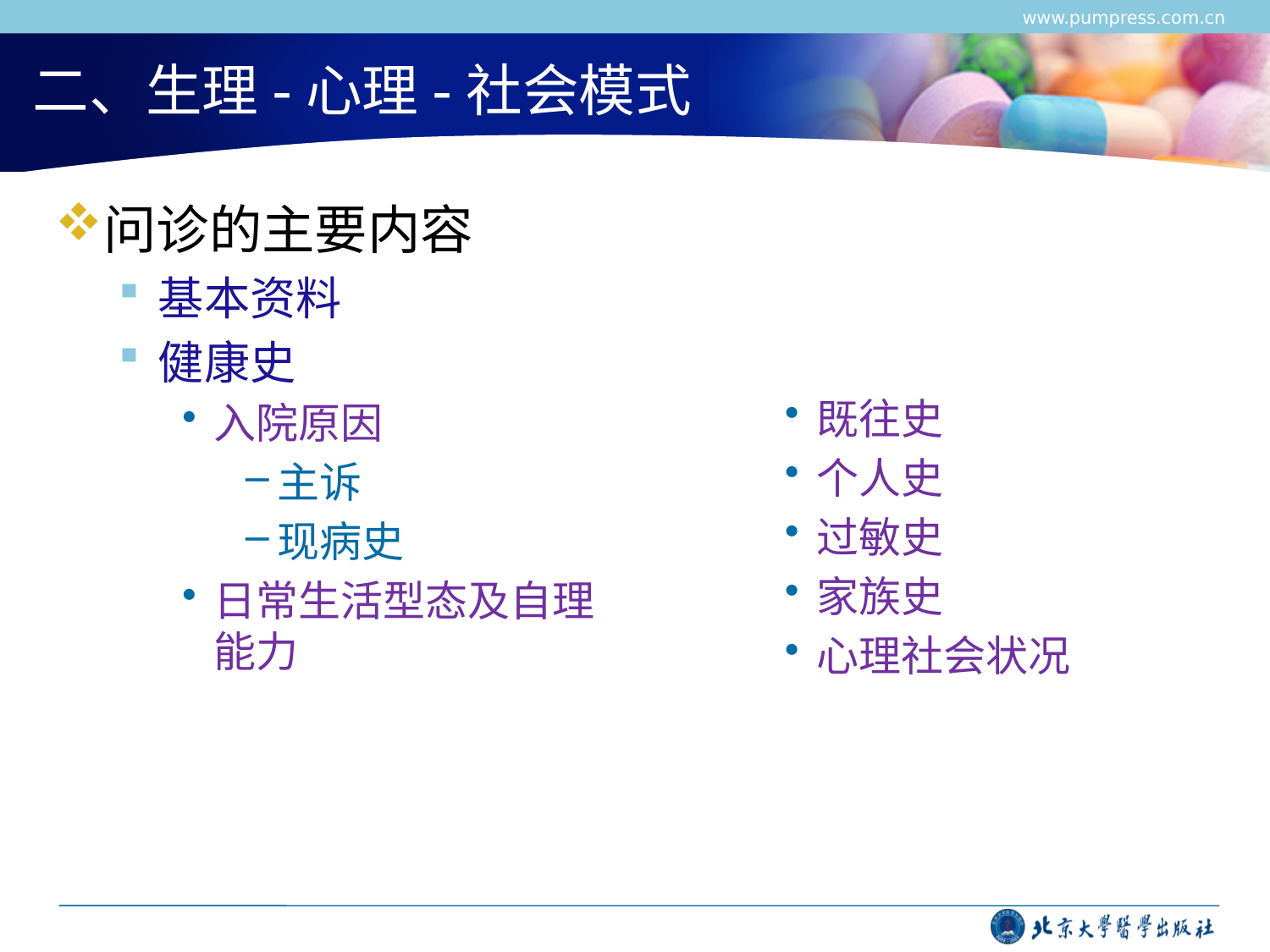

www.pumpress.com.cn
# 二、生理-心理-社会模式
问诊的主要内容
基本资料
健康史
入院原因
主诉
现病史
日常生活型态及自理能力
既往史
个人史
过敏史
家族史
心理社会状况